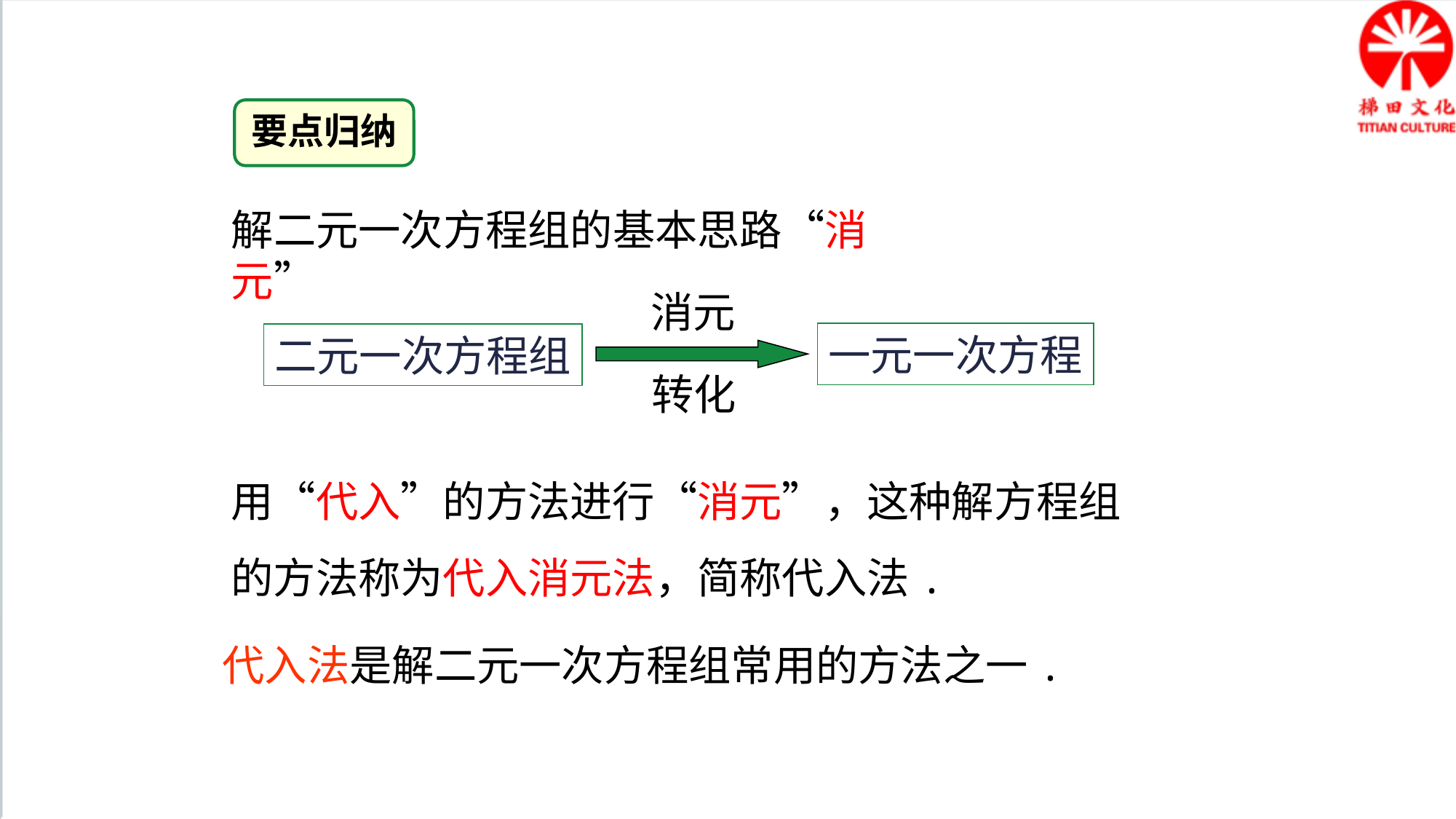

要点归纳
解二元一次方程组的基本思路“消元”
消元
一元一次方程
二元一次方程组

转化
用“代入”的方法进行“消元”，这种解方程组的方法称为代入消元法，简称代入法.
代入法是解二元一次方程组常用的方法之一.